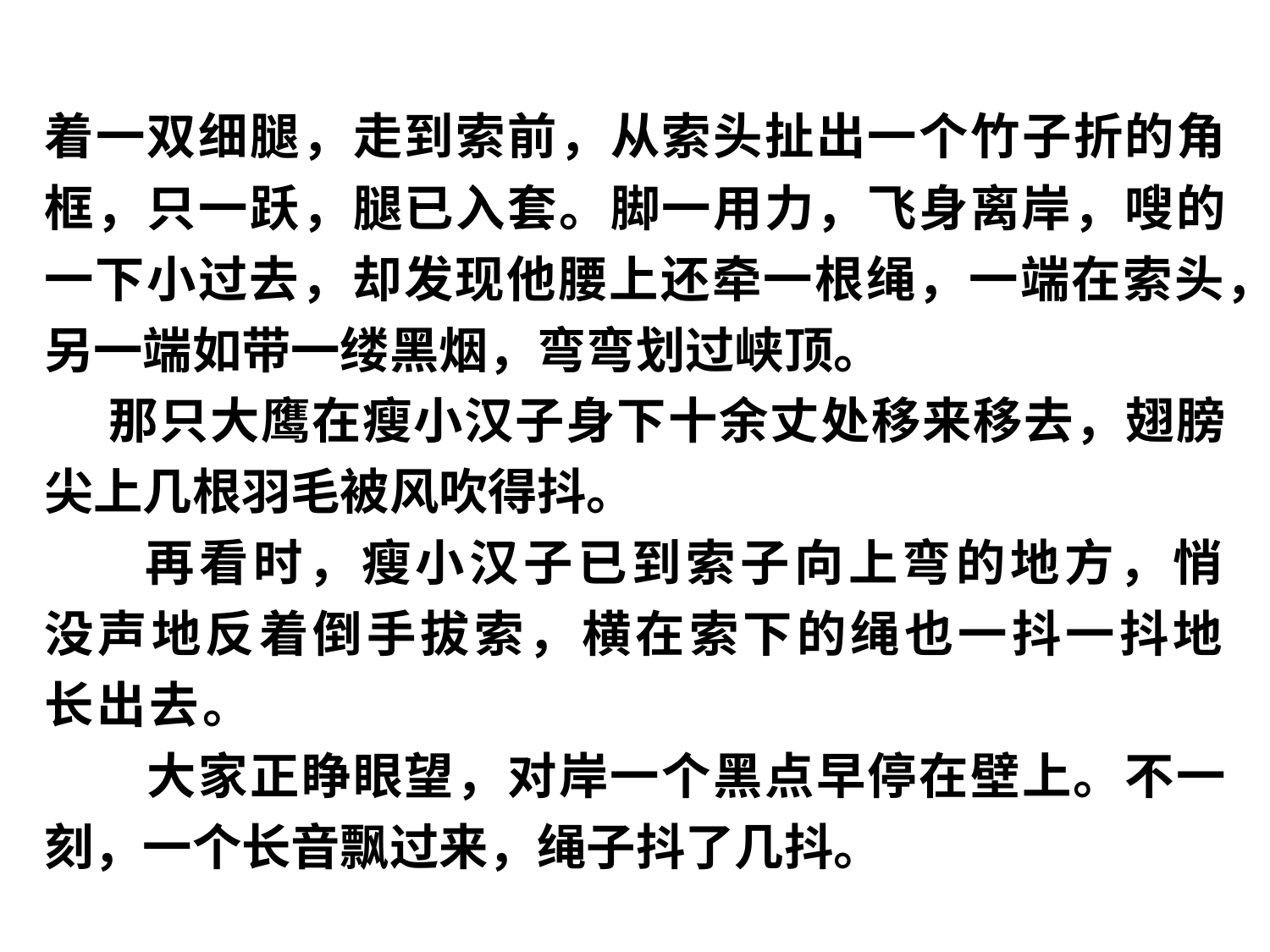

着一双细腿，走到索前，从索头扯出一个竹子折的角框，只一跃，腿已入套。脚一用力，飞身离岸，嗖的一下小过去，却发现他腰上还牵一根绳，一端在索头，另一端如带一缕黑烟，弯弯划过峡顶。
    那只大鹰在瘦小汉子身下十余丈处移来移去，翅膀尖上几根羽毛被风吹得抖。
　　再看时，瘦小汉子已到索子向上弯的地方，悄没声地反着倒手拔索，横在索下的绳也一抖一抖地长出去。
　　大家正睁眼望，对岸一个黑点早停在壁上。不一刻，一个长音飘过来，绳子抖了几抖。